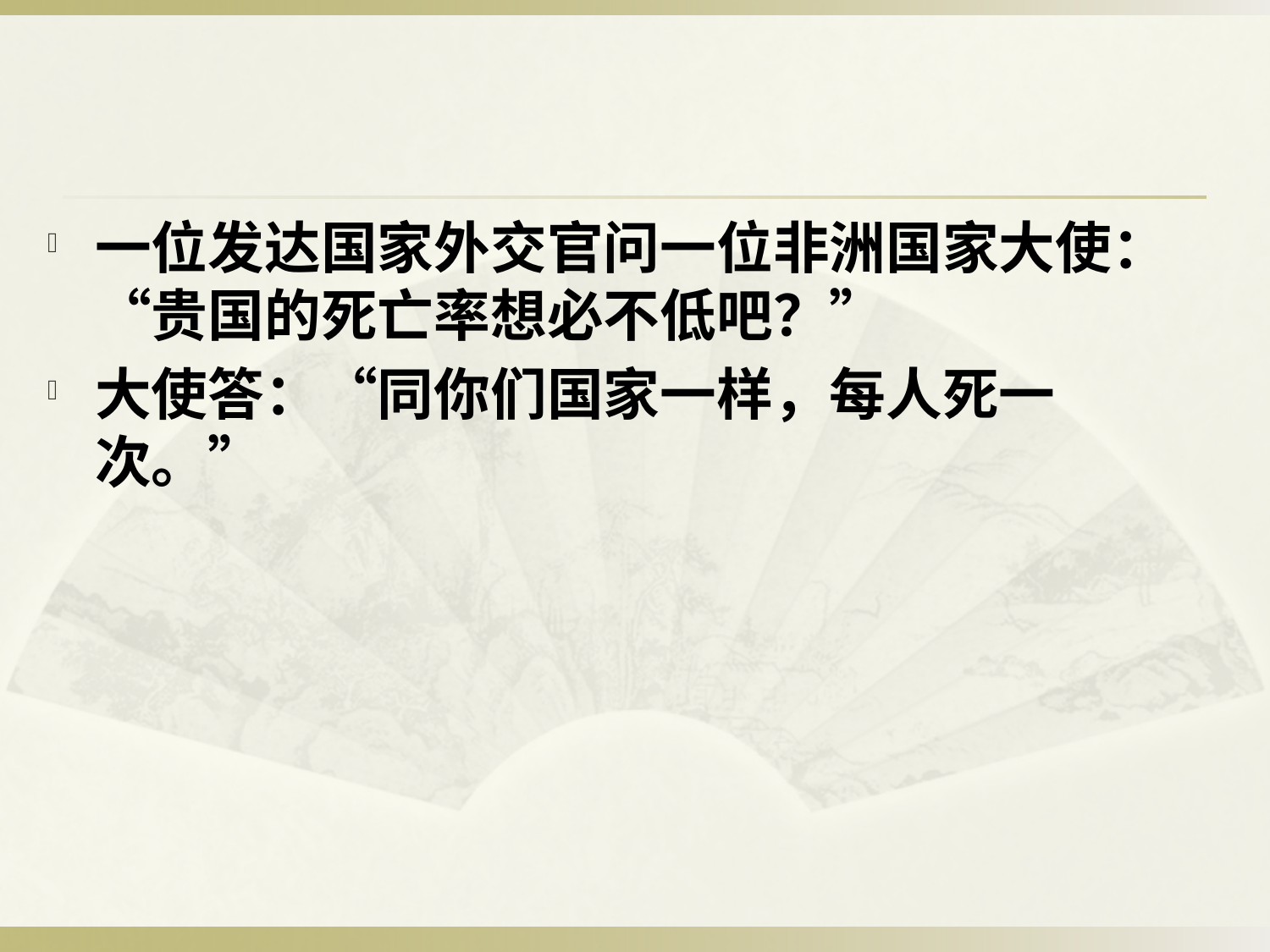

一位发达国家外交官问一位非洲国家大使：“贵国的死亡率想必不低吧？”
大使答：“同你们国家一样，每人死一次。”